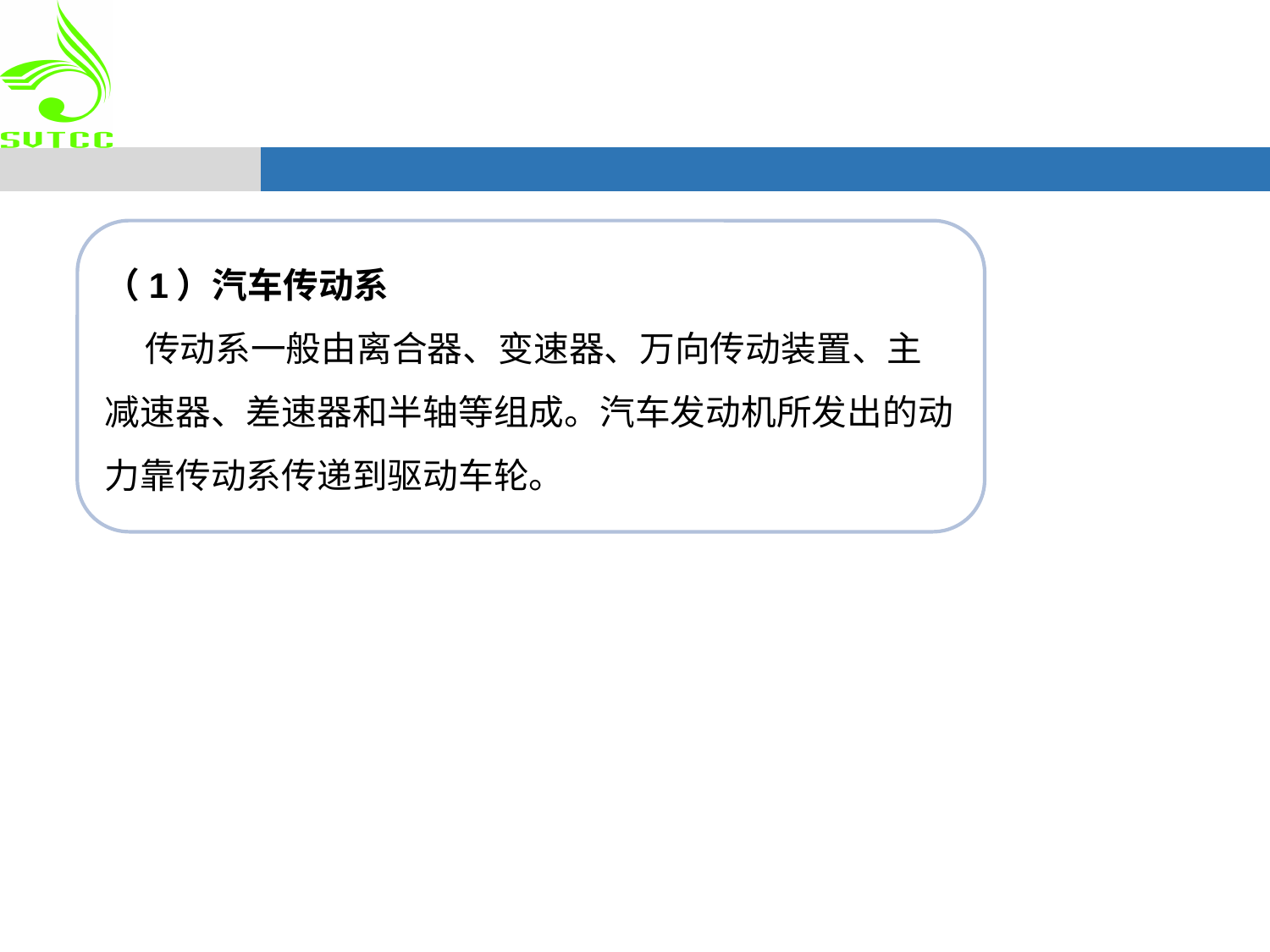

（1）汽车传动系
    传动系一般由离合器、变速器、万向传动装置、主减速器、差速器和半轴等组成。汽车发动机所发出的动力靠传动系传递到驱动车轮。